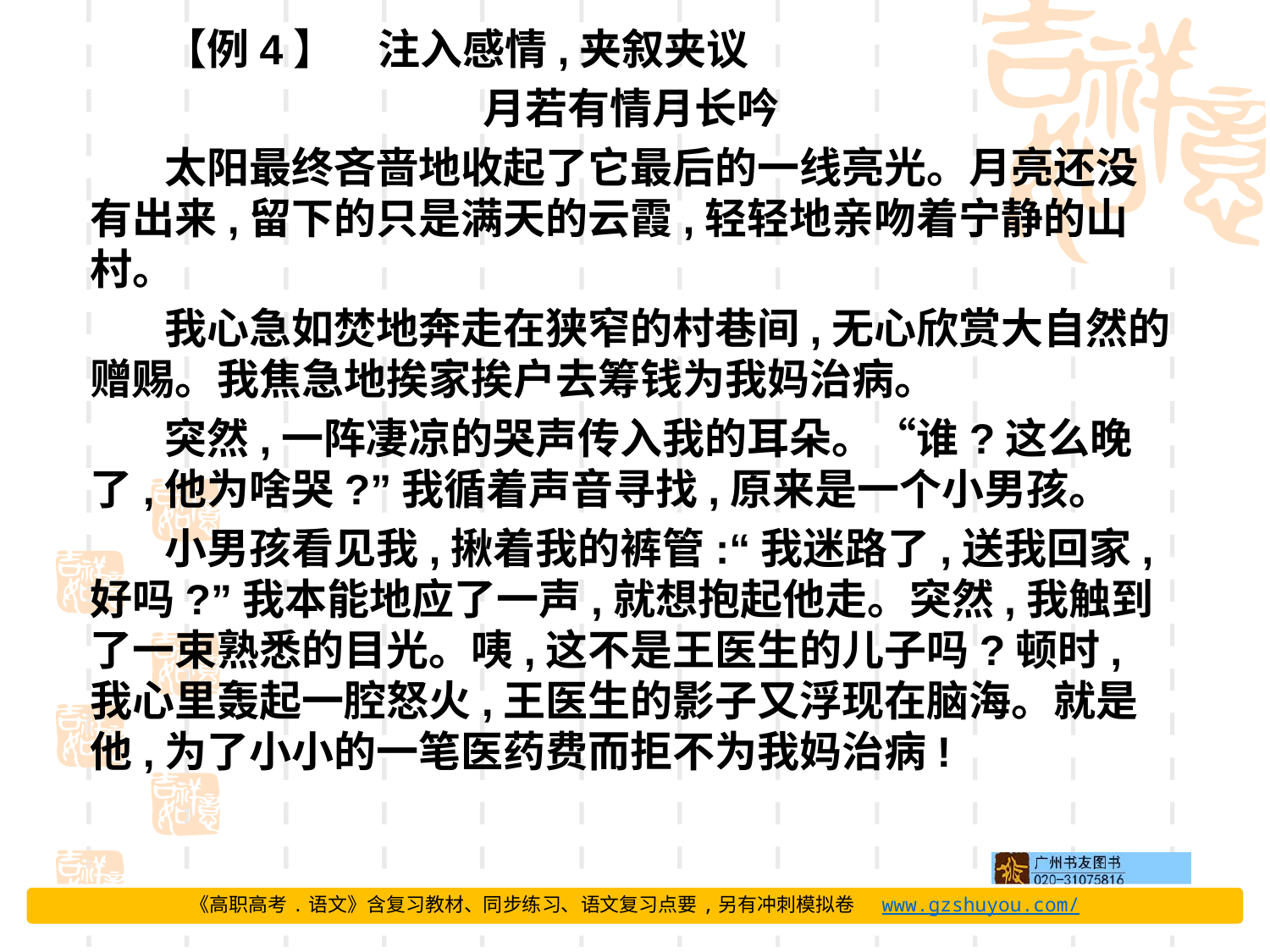

【例4】　注入感情,夹叙夹议
月若有情月长吟
太阳最终吝啬地收起了它最后的一线亮光。月亮还没有出来,留下的只是满天的云霞,轻轻地亲吻着宁静的山村。
我心急如焚地奔走在狭窄的村巷间,无心欣赏大自然的赠赐。我焦急地挨家挨户去筹钱为我妈治病。
突然,一阵凄凉的哭声传入我的耳朵。“谁?这么晚了,他为啥哭?”我循着声音寻找,原来是一个小男孩。
小男孩看见我,揪着我的裤管:“我迷路了,送我回家,好吗?”我本能地应了一声,就想抱起他走。突然,我触到了一束熟悉的目光。咦,这不是王医生的儿子吗?顿时,我心里轰起一腔怒火,王医生的影子又浮现在脑海。就是他,为了小小的一笔医药费而拒不为我妈治病!